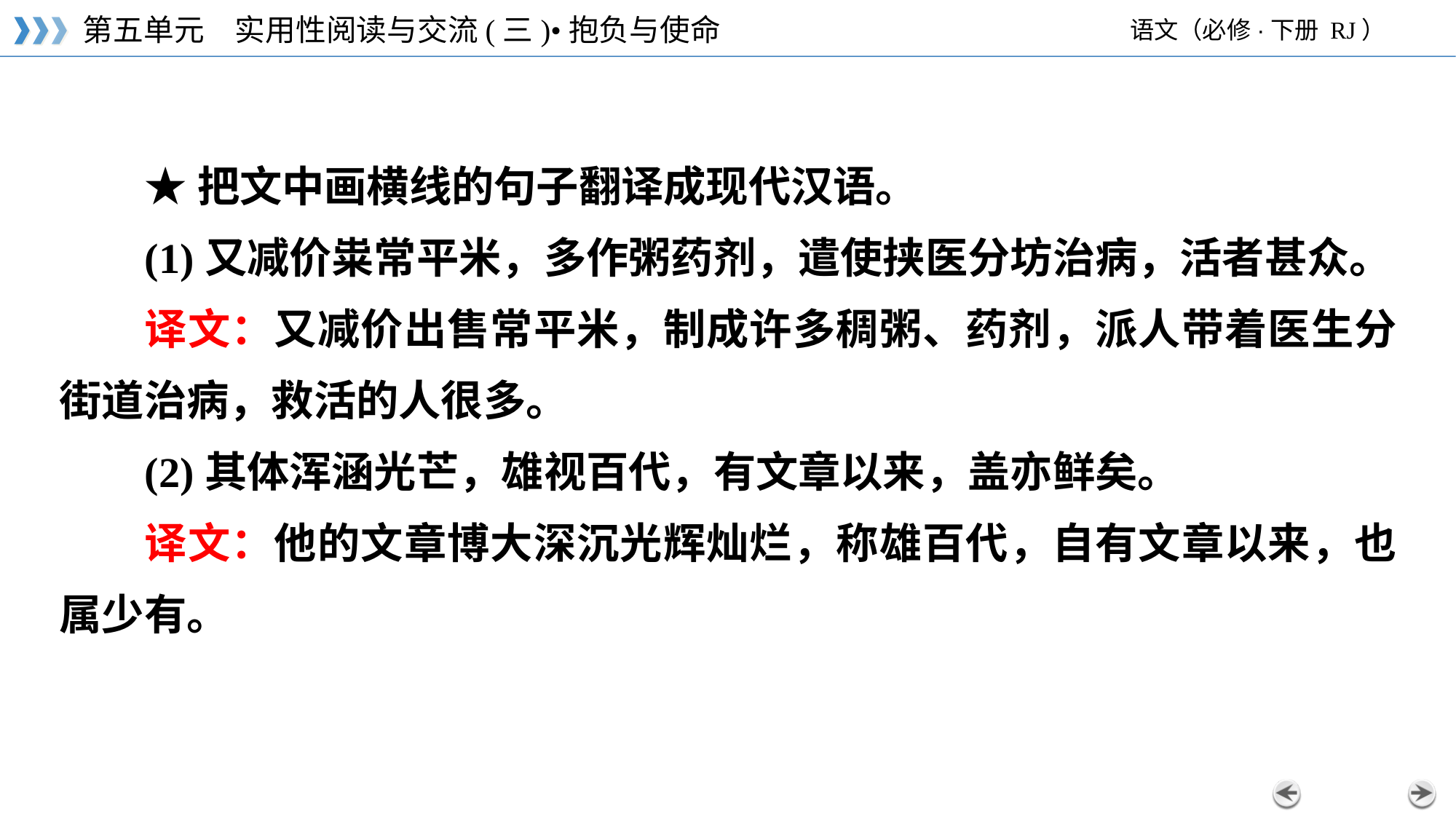

★把文中画横线的句子翻译成现代汉语。
(1)又减价粜常平米，多作粥药剂，遣使挟医分坊治病，活者甚众。
译文：又减价出售常平米，制成许多稠粥、药剂，派人带着医生分街道治病，救活的人很多。
(2)其体浑涵光芒，雄视百代，有文章以来，盖亦鲜矣。
译文：他的文章博大深沉光辉灿烂，称雄百代，自有文章以来，也属少有。